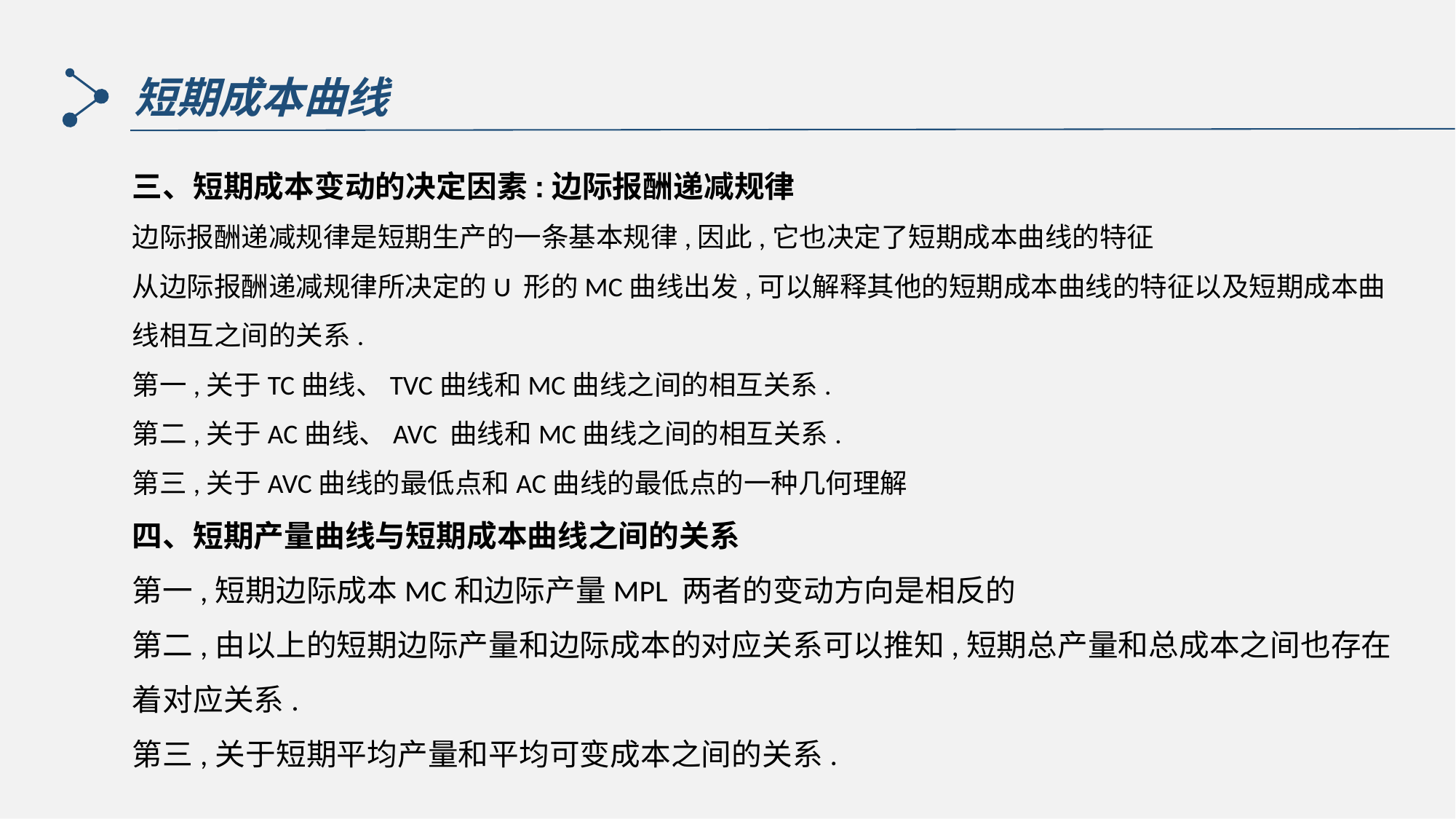

短期成本曲线
三、短期成本变动的决定因素:边际报酬递减规律
边际报酬递减规律是短期生产的一条基本规律,因此,它也决定了短期成本曲线的特征
从边际报酬递减规律所决定的U 形的MC曲线出发,可以解释其他的短期成本曲线的特征以及短期成本曲线相互之间的关系.
第一,关于TC曲线、TVC曲线和MC曲线之间的相互关系.
第二,关于AC曲线、AVC 曲线和MC曲线之间的相互关系.
第三,关于AVC曲线的最低点和AC曲线的最低点的一种几何理解
四、短期产量曲线与短期成本曲线之间的关系
第一,短期边际成本MC和边际产量MPL 两者的变动方向是相反的
第二,由以上的短期边际产量和边际成本的对应关系可以推知,短期总产量和总成本之间也存在着对应关系.
第三,关于短期平均产量和平均可变成本之间的关系.